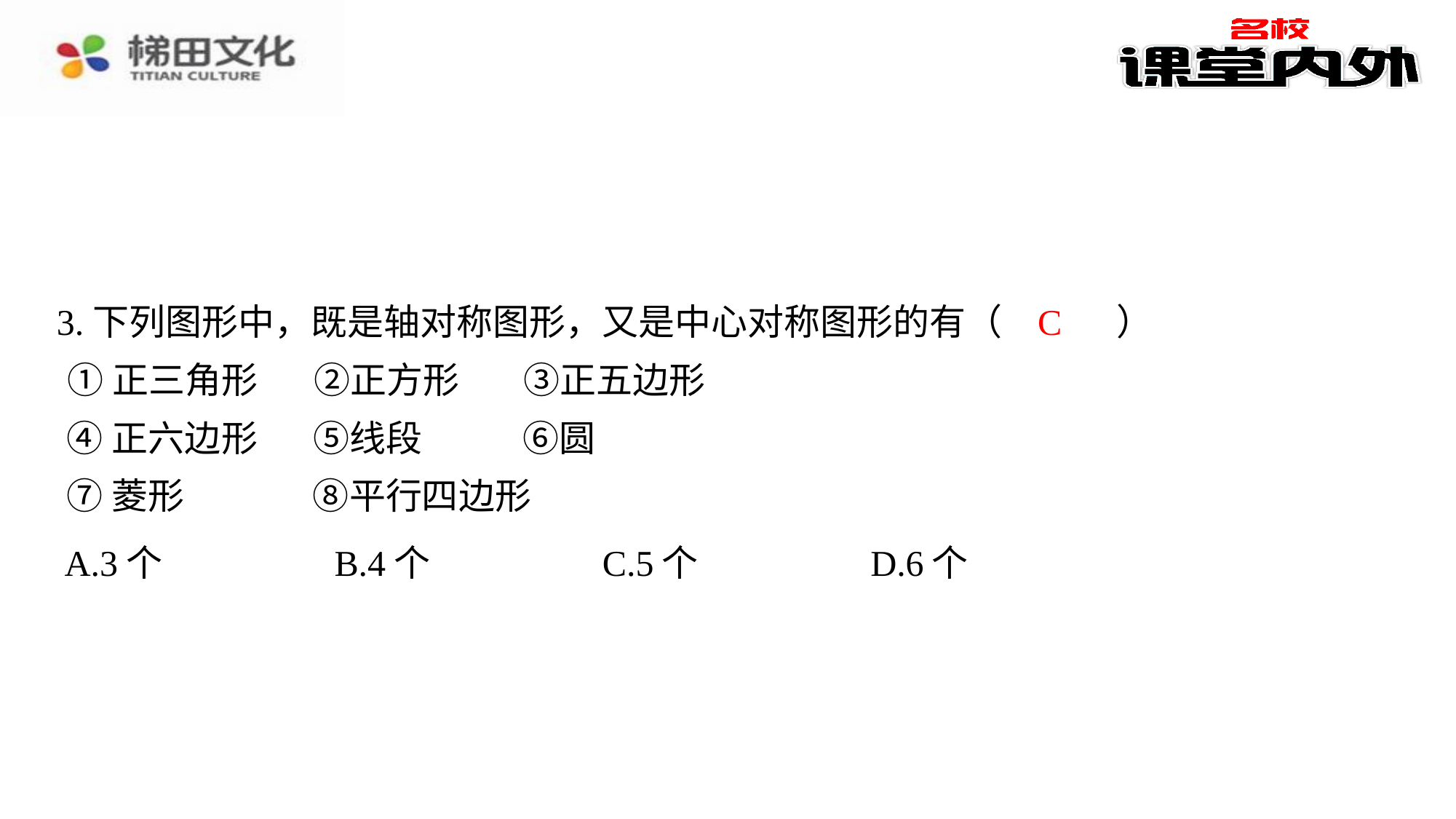

C
3.下列图形中，既是轴对称图形，又是中心对称图形的有（　C　）
①正三角形	②正方形	③正五边形
④正六边形	⑤线段	⑥圆
⑦菱形	⑧平行四边形
| A.3个 | B.4个 | C.5个 | D.6个 |
| --- | --- | --- | --- |